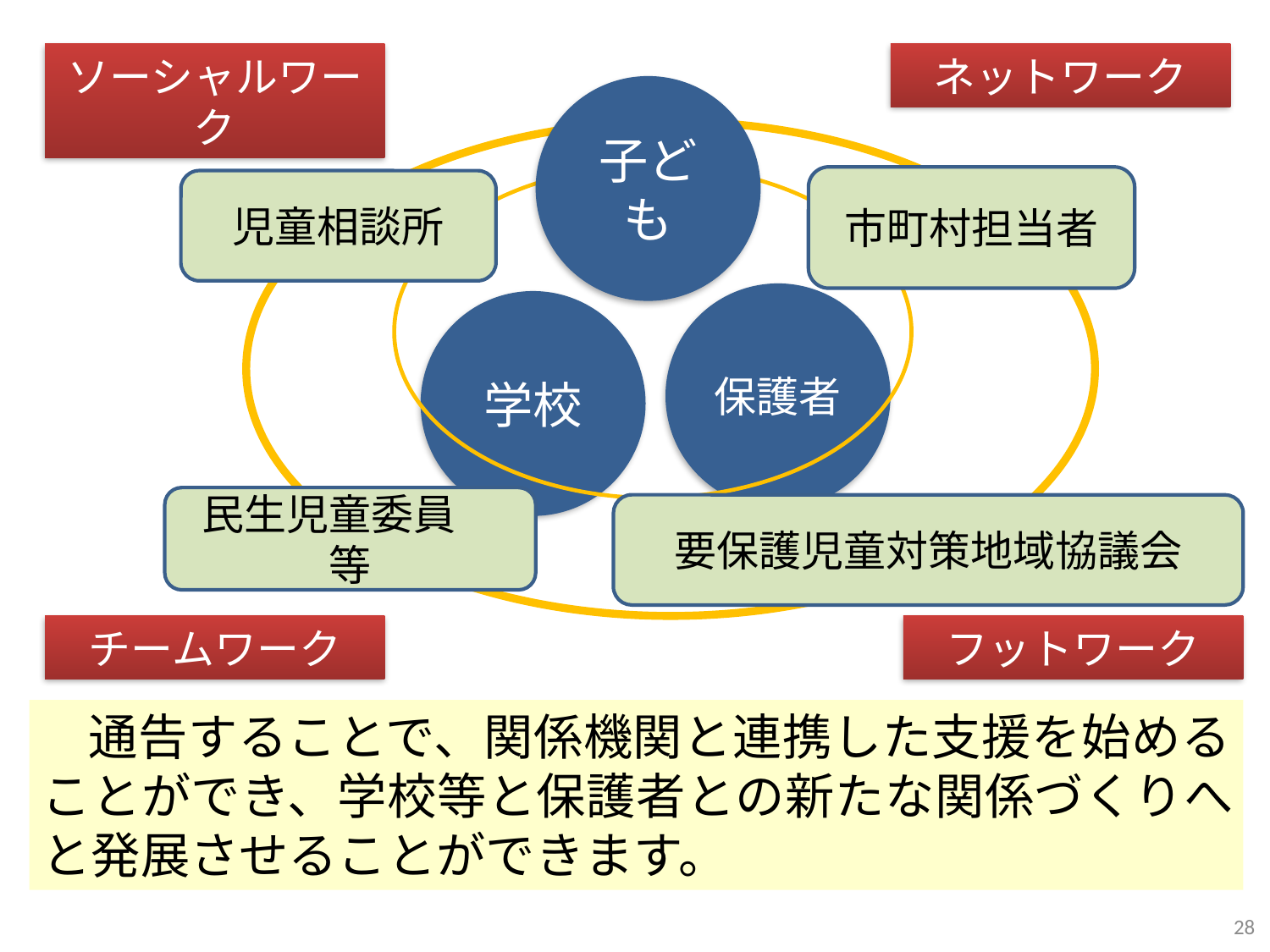

ソーシャルワーク
ネットワーク
子ども

市町村担当者
児童相談所
保護者
学校
民生児童委員　等
要保護児童対策地域協議会
チームワーク
フットワーク
   通告することで、関係機関と連携した支援を始めることができ、学校等と保護者との新たな関係づくりへと発展させることができます。
28